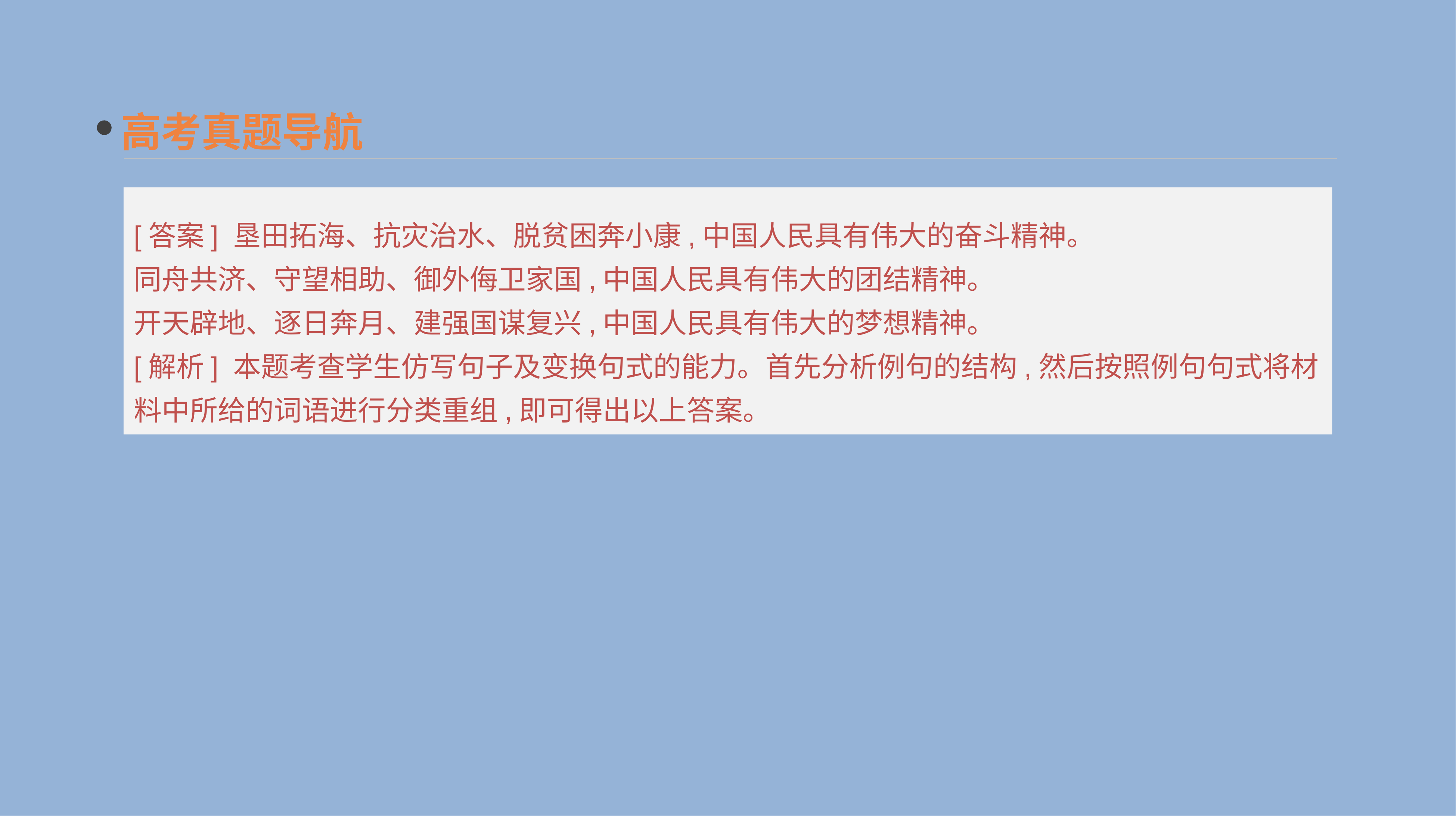

高考真题导航

[答案] 垦田拓海、抗灾治水、脱贫困奔小康,中国人民具有伟大的奋斗精神。
同舟共济、守望相助、御外侮卫家国,中国人民具有伟大的团结精神。
开天辟地、逐日奔月、建强国谋复兴,中国人民具有伟大的梦想精神。
[解析] 本题考查学生仿写句子及变换句式的能力。首先分析例句的结构,然后按照例句句式将材料中所给的词语进行分类重组,即可得出以上答案。